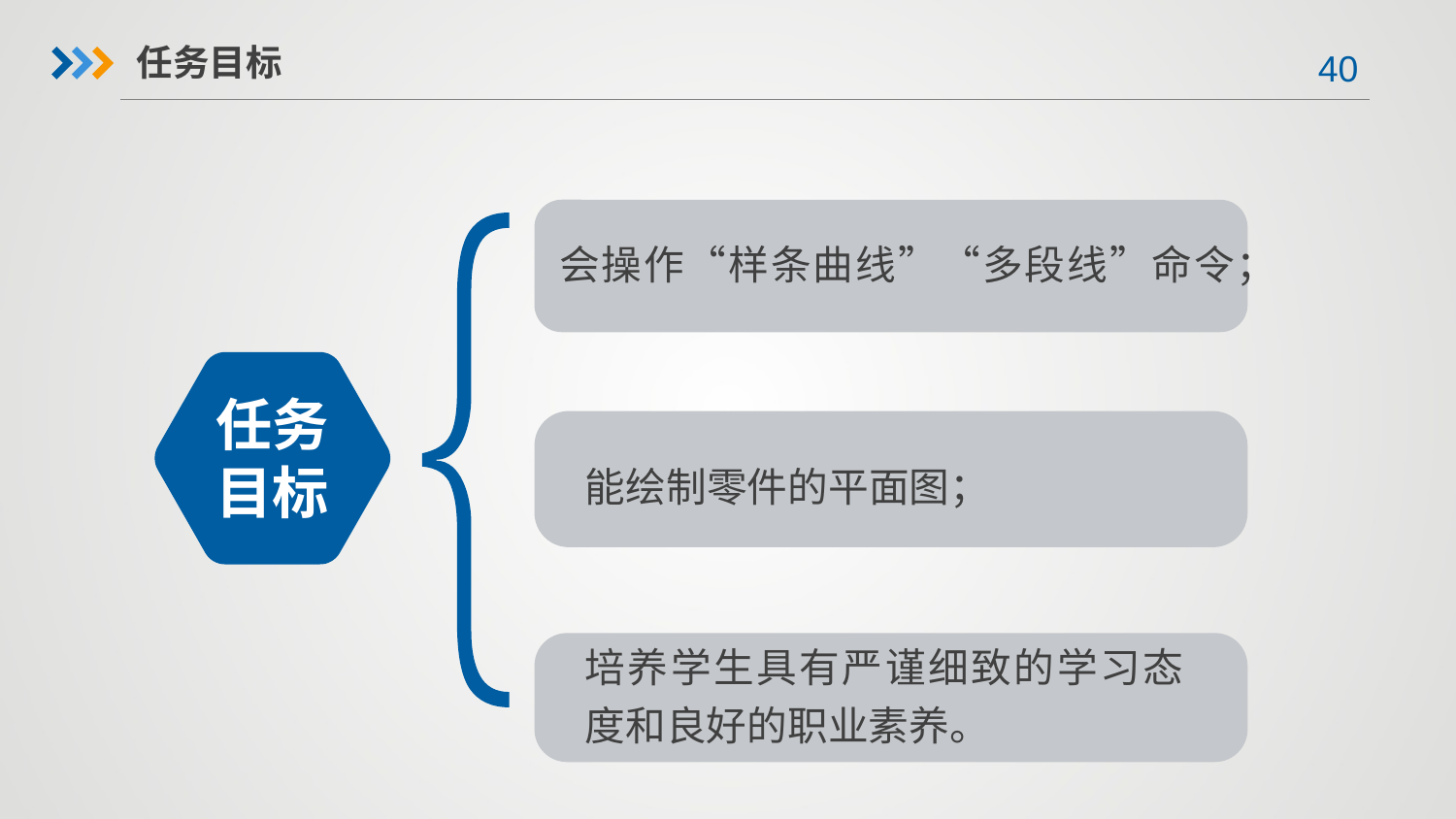

任务目标

会操作“样条曲线”“多段线”命令；

任务目标

能绘制零件的平面图；

培养学生具有严谨细致的学习态度和良好的职业素养。